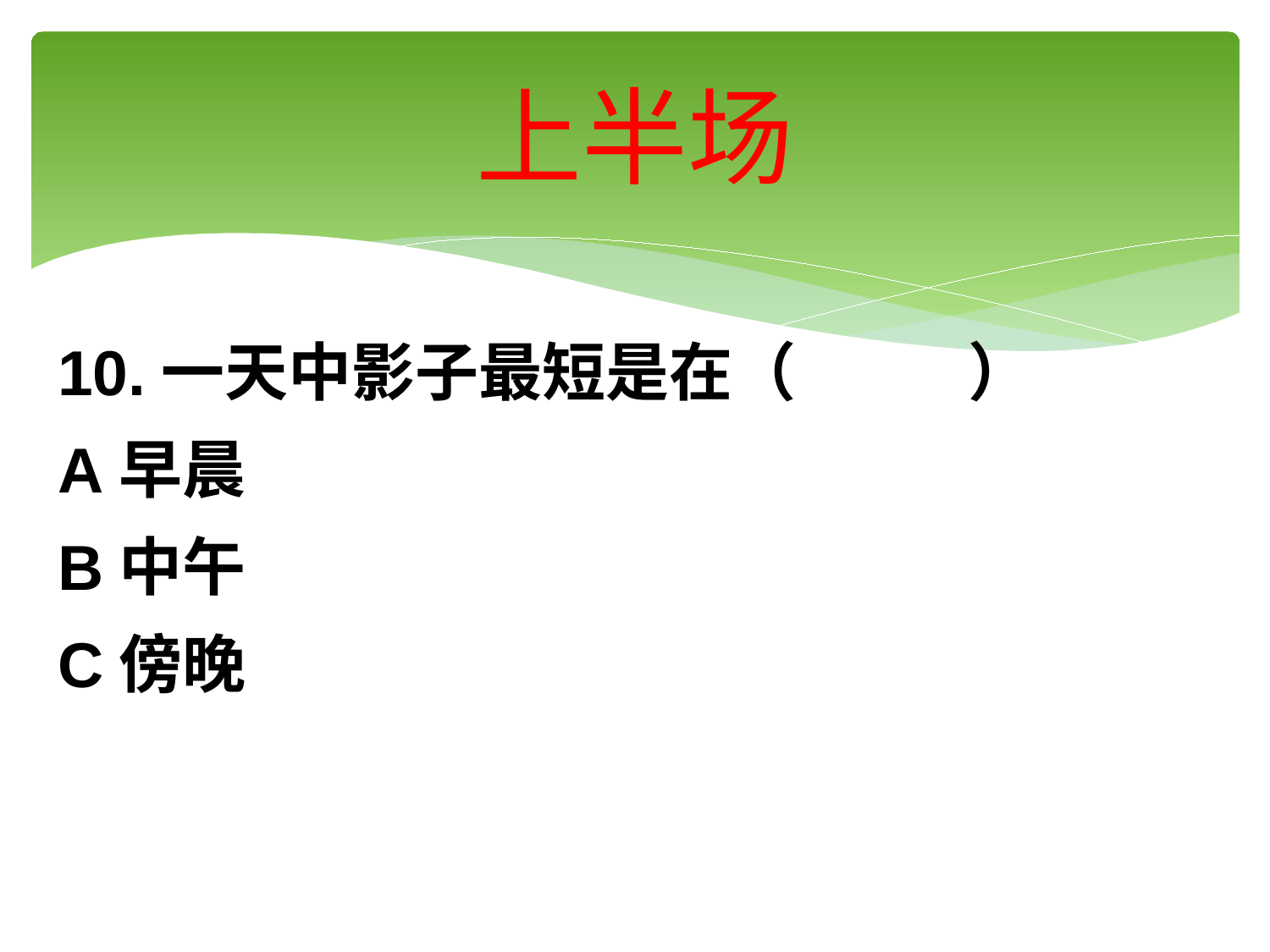

# 上半场
10.一天中影子最短是在（            ）
A早晨
B中午
C傍晚